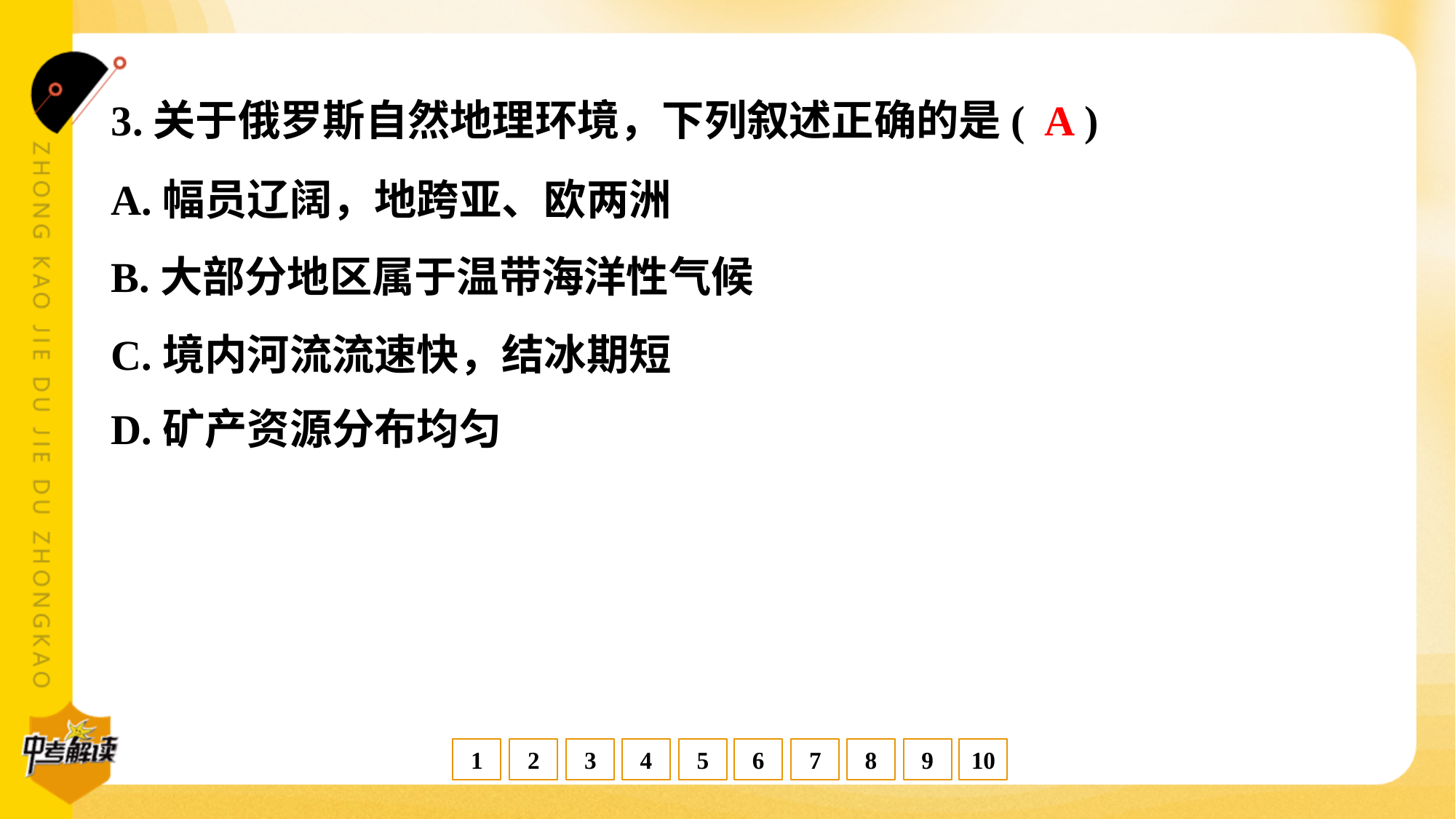

A
3.关于俄罗斯自然地理环境，下列叙述正确的是(     )
A.幅员辽阔，地跨亚、欧两洲
B.大部分地区属于温带海洋性气候
C.境内河流流速快，结冰期短
D.矿产资源分布均匀